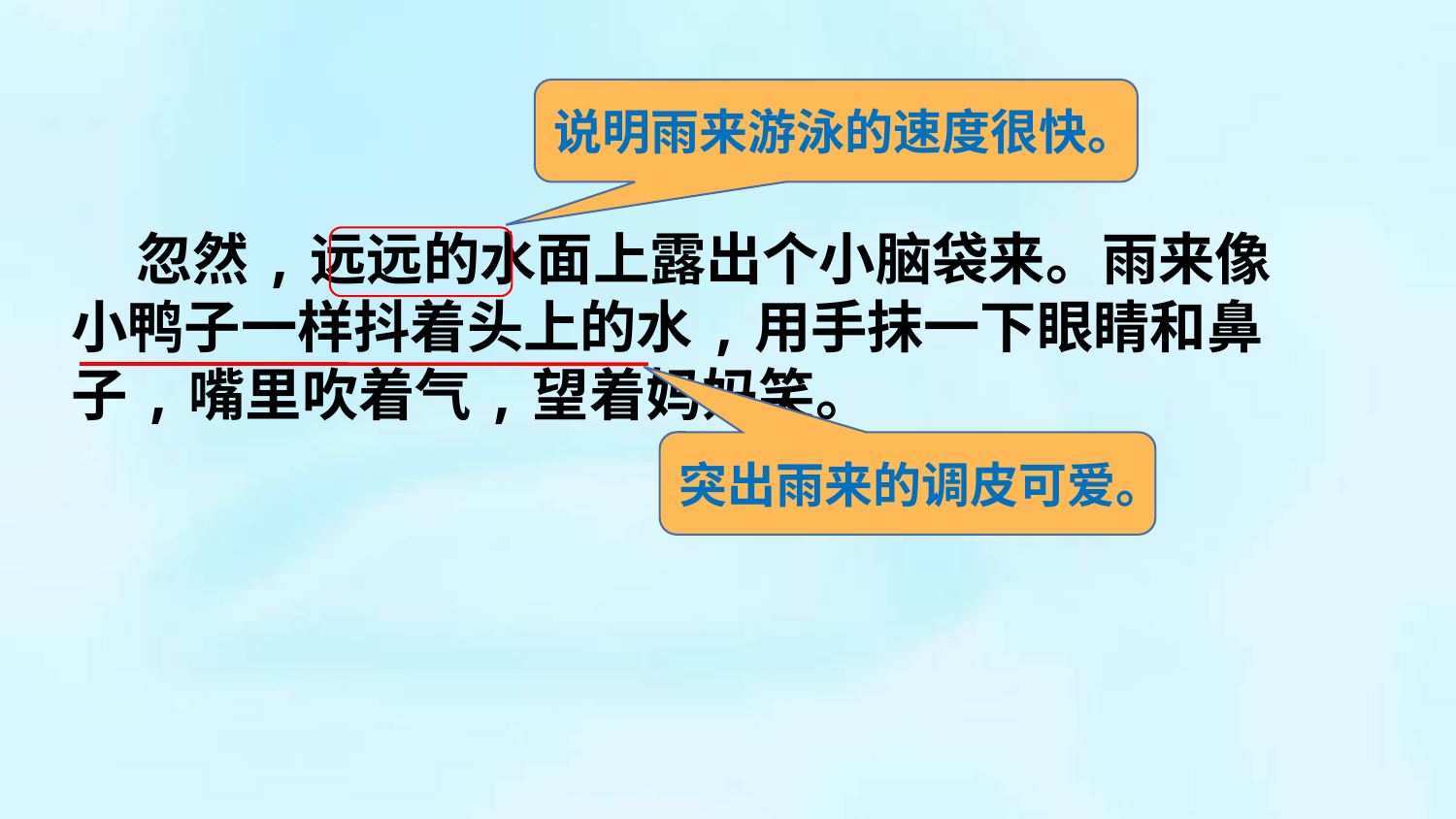

说明雨来游泳的速度很快。
    忽然,远远的水面上露出个小脑袋来。雨来像小鸭子一样抖着头上的水,用手抹一下眼睛和鼻子,嘴里吹着气,望着妈妈笑。

突出雨来的调皮可爱。